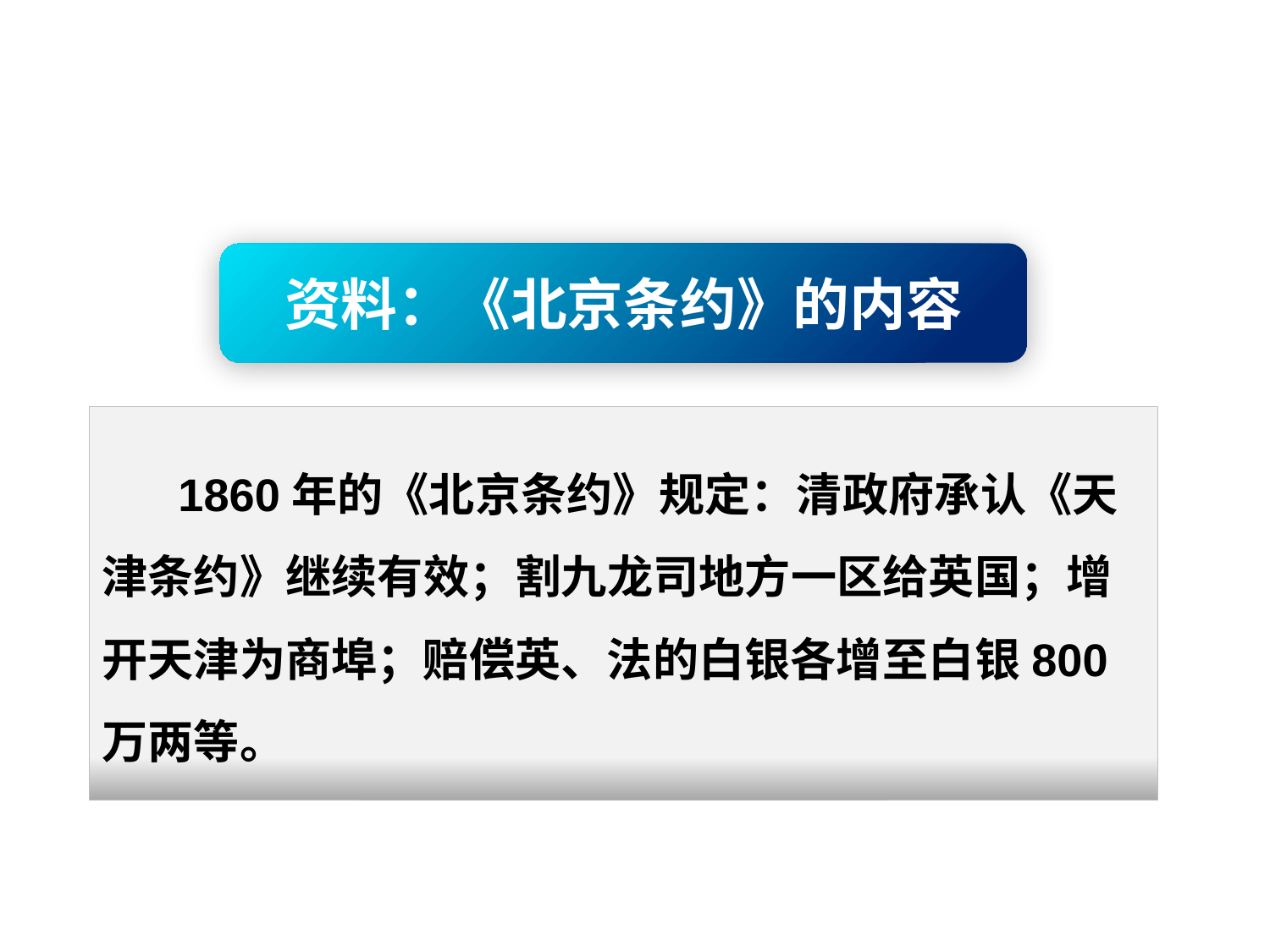

资料：《北京条约》的内容
      1860年的《北京条约》规定：清政府承认《天
津条约》继续有效；割九龙司地方一区给英国；增
开天津为商埠；赔偿英、法的白银各增至白银800
万两等。